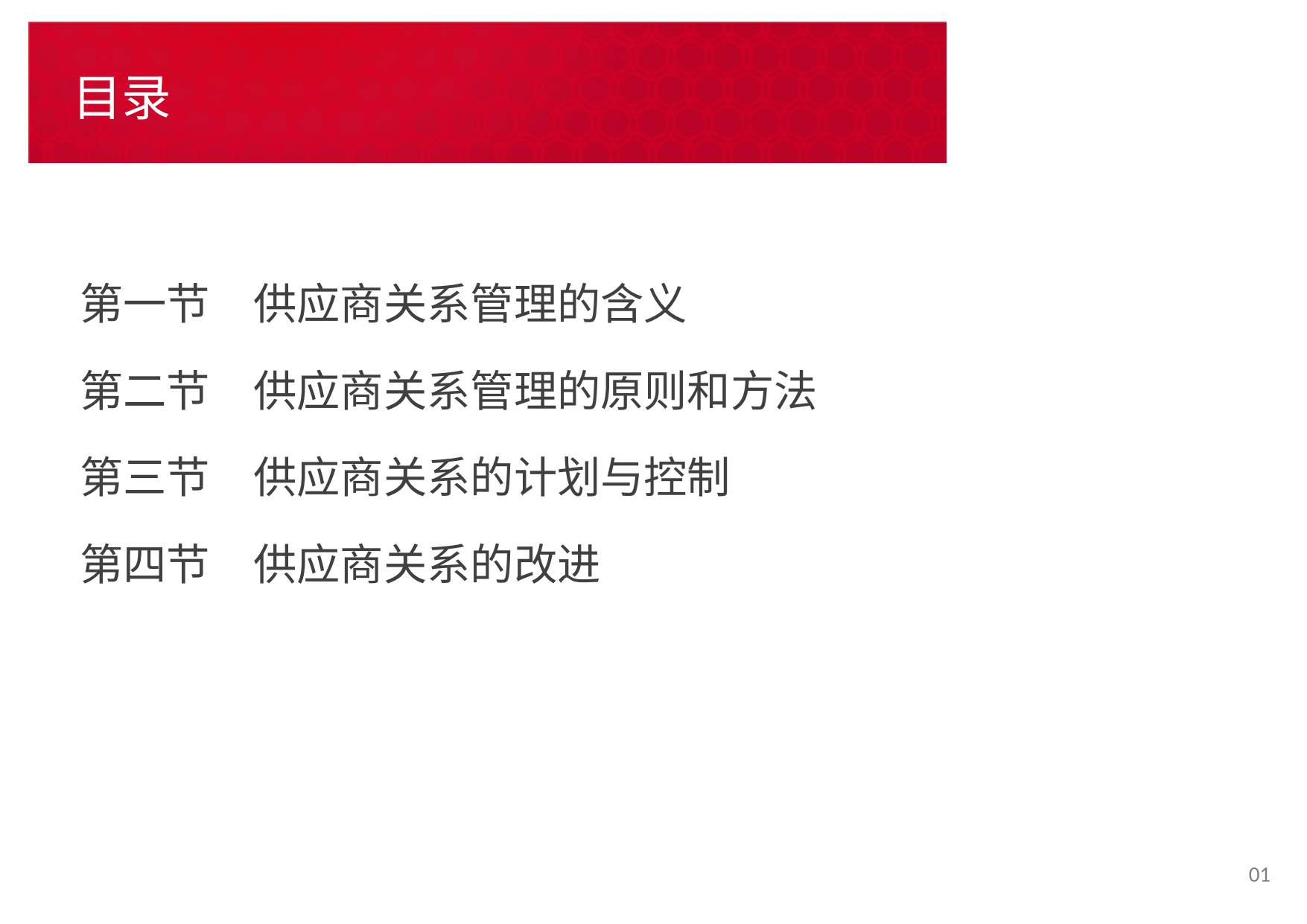

# 目录
第一节　供应商关系管理的含义
第二节　供应商关系管理的原则和方法
第三节　供应商关系的计划与控制
第四节　供应商关系的改进
01